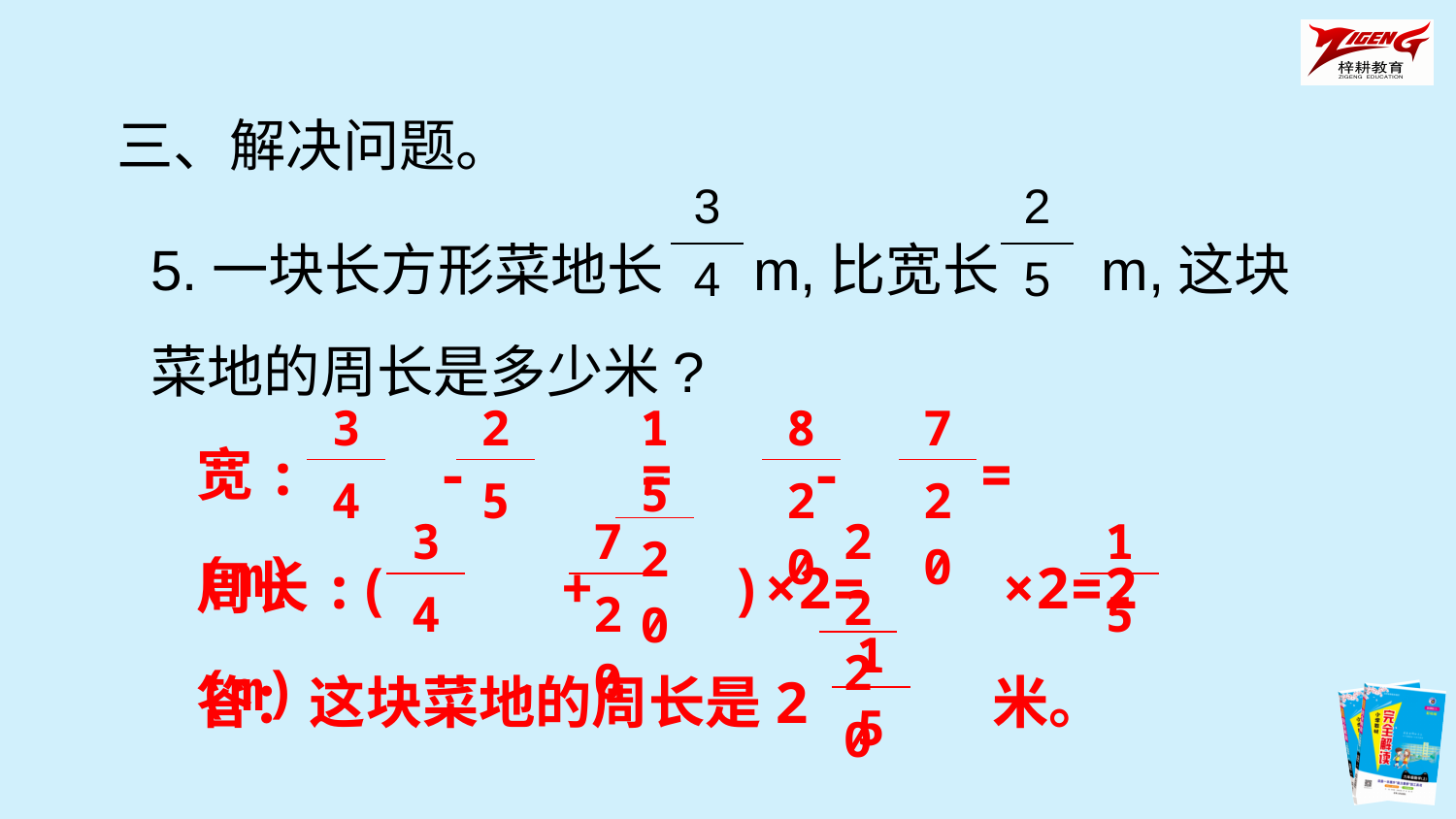

三、解决问题。
| 3 |
| --- |
| 4 |
| 2 |
| --- |
| 5 |
5.一块长方形菜地长      m,比宽长       m,这块菜地的周长是多少米?
| 3 |
| --- |
| 4 |
| 2 |
| --- |
| 5 |
| 15 |
| --- |
| 20 |
| 8 |
| --- |
| 20 |
| 7 |
| --- |
| 20 |
宽:    -     =    -    =     (m)
| 3 |
| --- |
| 4 |
| 7 |
| --- |
| 20 |
| 22 |
| --- |
| 20 |
| 1 |
| --- |
| 5 |
周长:(     +    )×2=    ×2=2    (m)
| 1 |
| --- |
| 5 |
答：这块菜地的周长是2     米。